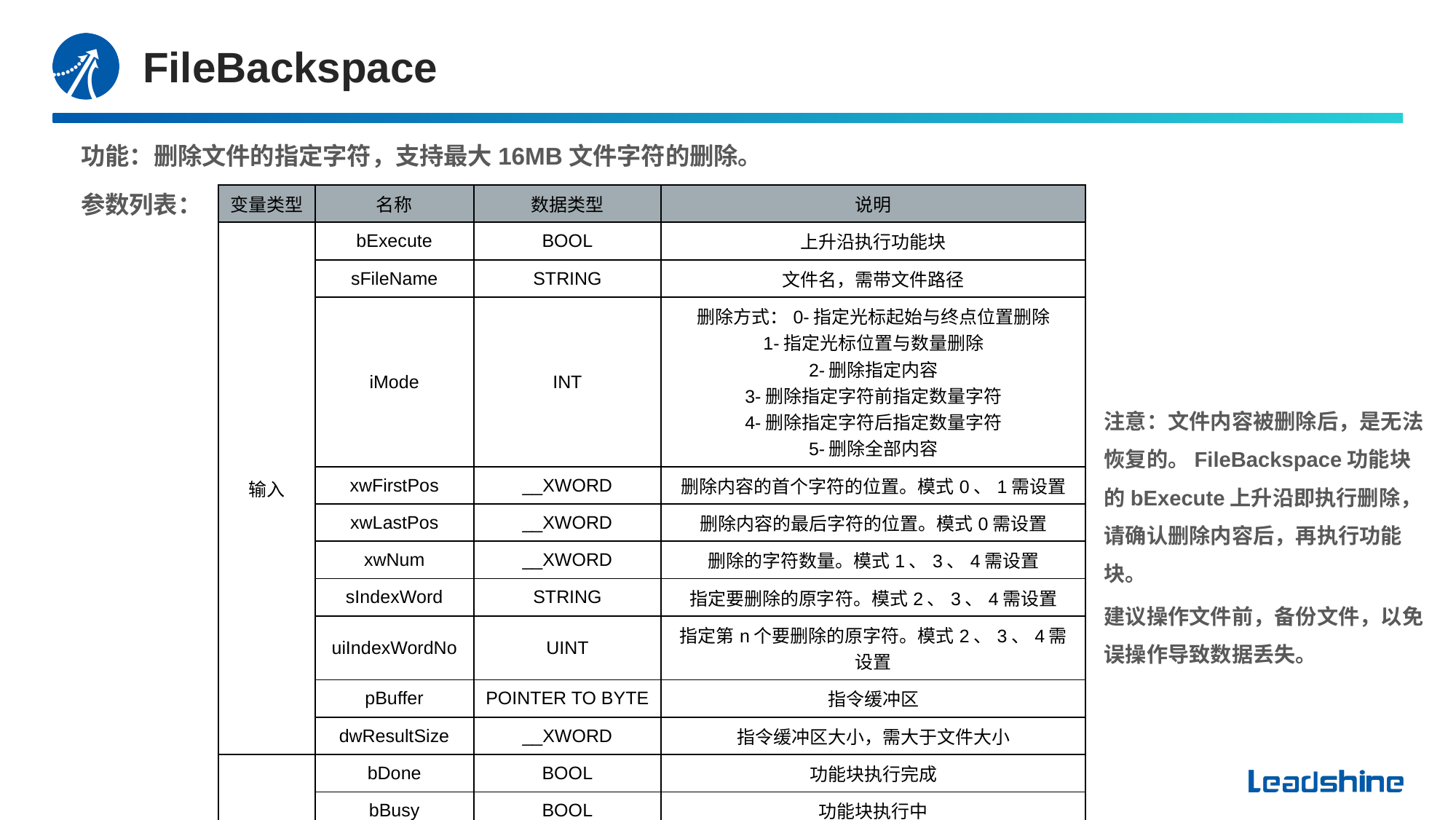

# FileBackspace
功能：删除文件的指定字符，支持最大16MB文件字符的删除。
参数列表：
| 变量类型 | 名称 | 数据类型 | 说明 |
| --- | --- | --- | --- |
| 输入 | bExecute | BOOL | 上升沿执行功能块 |
|  | sFileName | STRING | 文件名，需带文件路径 |
|  | iMode | INT | 删除方式：0-指定光标起始与终点位置删除 1-指定光标位置与数量删除 2-删除指定内容 3-删除指定字符前指定数量字符 4-删除指定字符后指定数量字符 5-删除全部内容 |
|  | xwFirstPos | \_\_XWORD | 删除内容的首个字符的位置。模式0、1需设置 |
|  | xwLastPos | \_\_XWORD | 删除内容的最后字符的位置。模式0需设置 |
|  | xwNum | \_\_XWORD | 删除的字符数量。模式1、3、4需设置 |
|  | sIndexWord | STRING | 指定要删除的原字符。模式2、3、4需设置 |
|  | uiIndexWordNo | UINT | 指定第n个要删除的原字符。模式2、3、4需设置 |
|  | pBuffer | POINTER TO BYTE | 指令缓冲区 |
|  | dwResultSize | \_\_XWORD | 指令缓冲区大小，需大于文件大小 |
| 输出 | bDone | BOOL | 功能块执行完成 |
|  | bBusy | BOOL | 功能块执行中 |
|  | bError | BOOL | 功能块发生错误 |
|  | eErrorID | FileOperate\_ERROR | 错误码 |
注意：文件内容被删除后，是无法恢复的。FileBackspace功能块的bExecute上升沿即执行删除，请确认删除内容后，再执行功能块。
建议操作文件前，备份文件，以免误操作导致数据丢失。